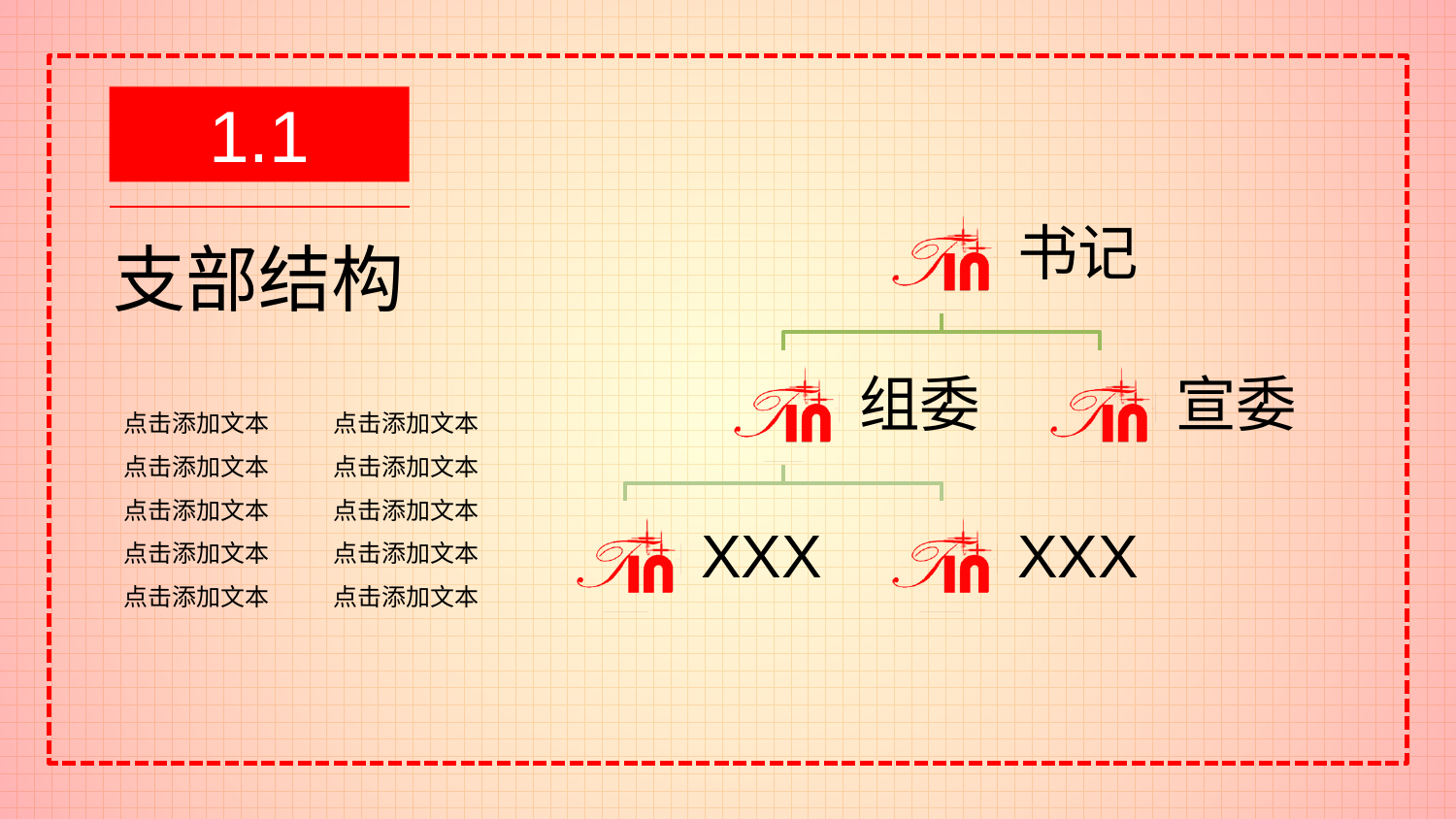

1.1

书记
组委
XXX
XXX
宣委
支部结构
点击添加文本            点击添加文本
点击添加文本            点击添加文本
点击添加文本            点击添加文本
点击添加文本            点击添加文本
点击添加文本            点击添加文本